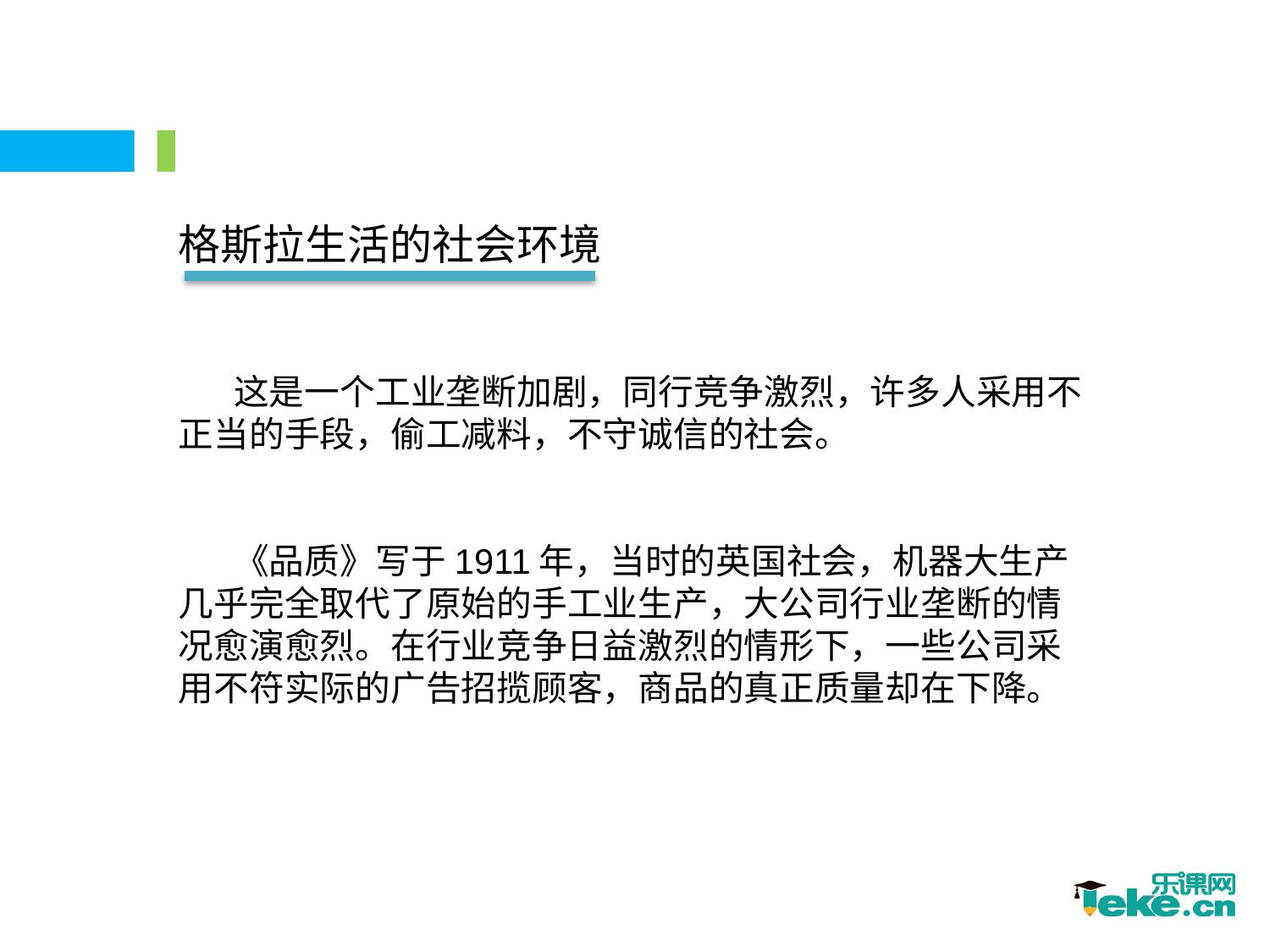

格斯拉生活的社会环境

      这是一个工业垄断加剧，同行竞争激烈，许多人采用不正当的手段，偷工减料，不守诚信的社会。

      《品质》写于1911年，当时的英国社会，机器大生产几乎完全取代了原始的手工业生产，大公司行业垄断的情况愈演愈烈。在行业竞争日益激烈的情形下，一些公司采用不符实际的广告招揽顾客，商品的真正质量却在下降。。